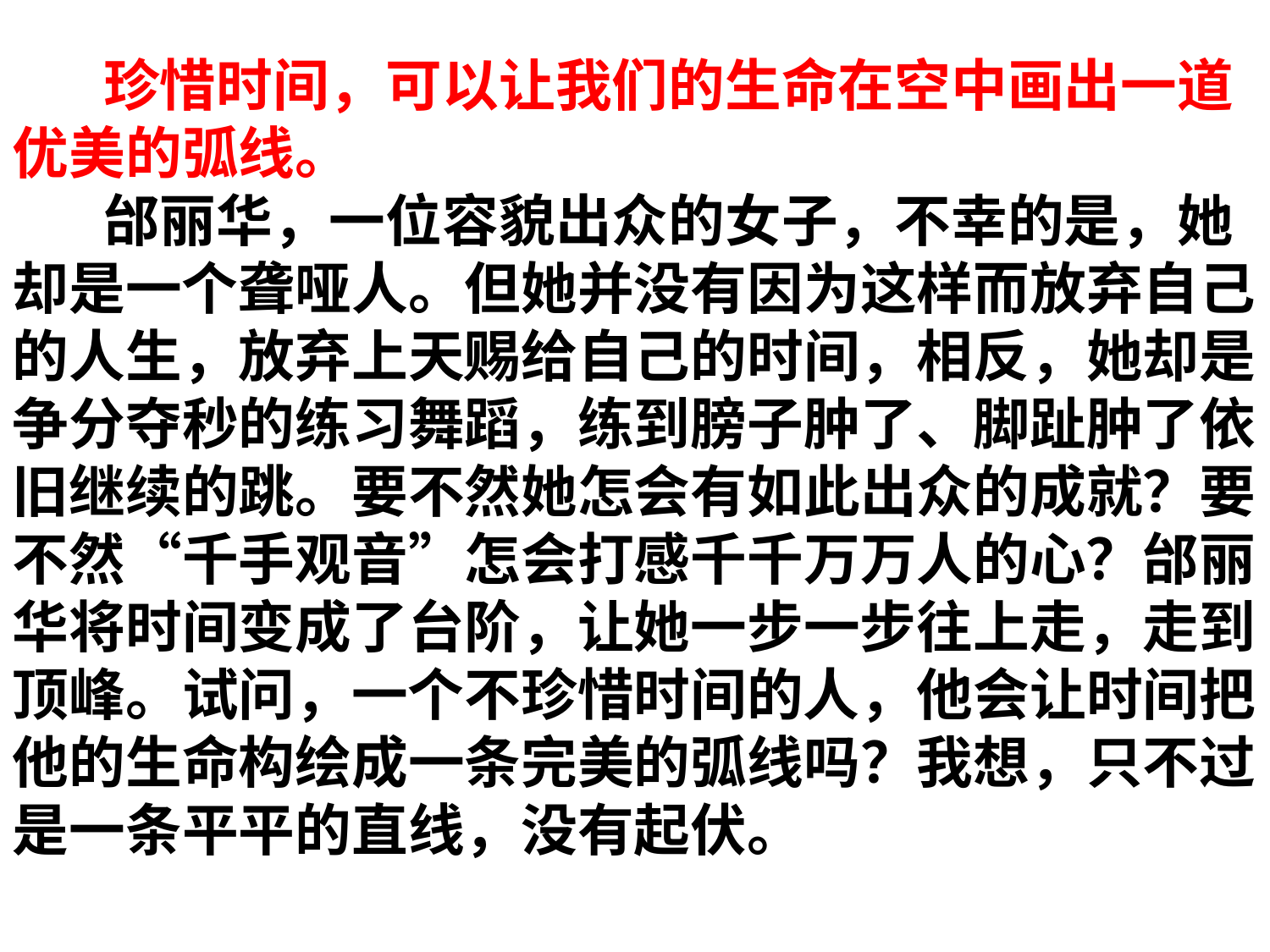

珍惜时间，可以让我们的生命在空中画出一道优美的弧线。
      邰丽华，一位容貌出众的女子，不幸的是，她却是一个聋哑人。但她并没有因为这样而放弃自己的人生，放弃上天赐给自己的时间，相反，她却是争分夺秒的练习舞蹈，练到膀子肿了、脚趾肿了依旧继续的跳。要不然她怎会有如此出众的成就？要不然“千手观音”怎会打感千千万万人的心？邰丽华将时间变成了台阶，让她一步一步往上走，走到顶峰。试问，一个不珍惜时间的人，他会让时间把他的生命构绘成一条完美的弧线吗？我想，只不过是一条平平的直线，没有起伏。